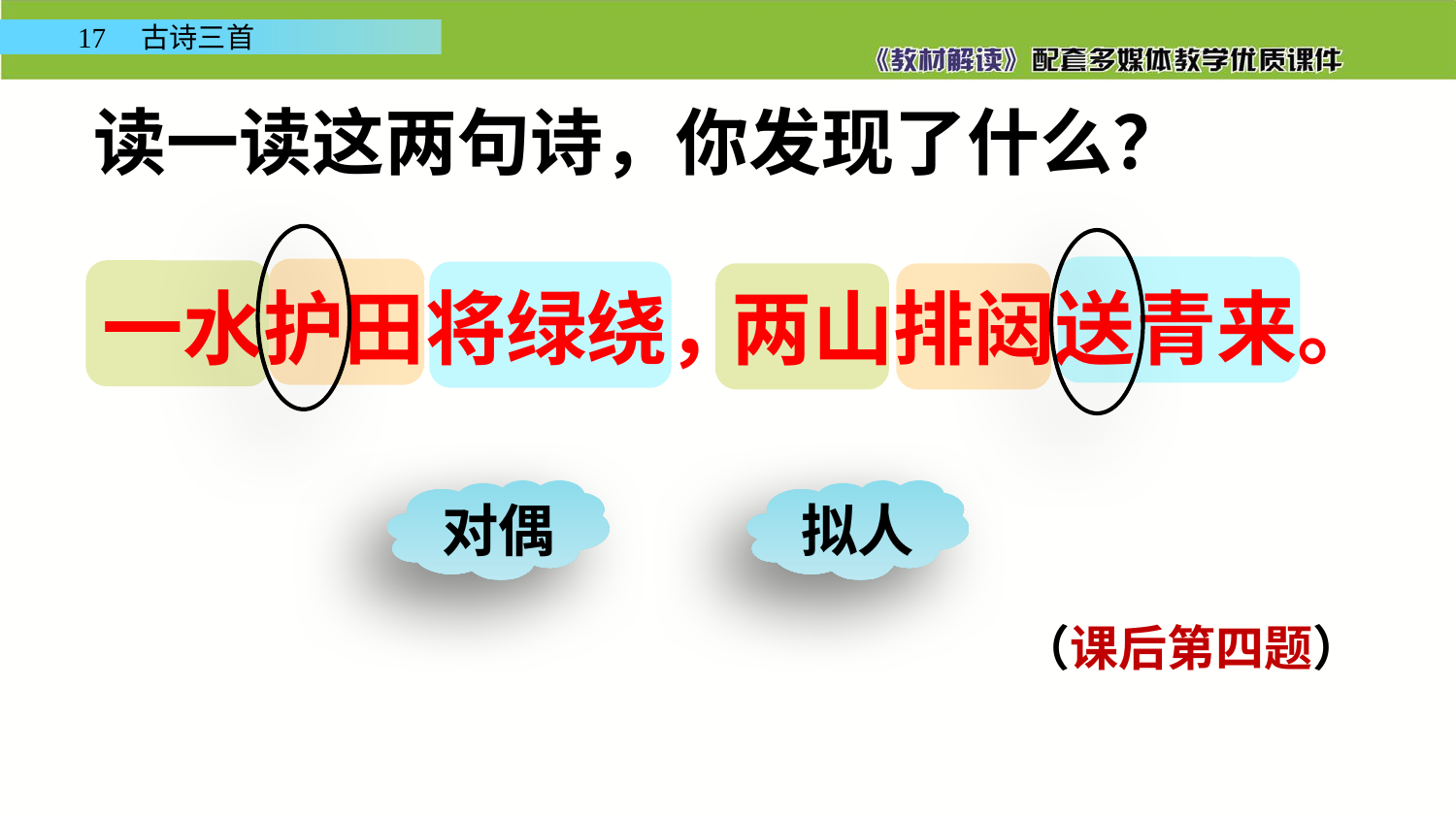

读一读这两句诗，你发现了什么？

两山排闼送青来。
一水护田将绿绕，

对偶

拟人
（课后第四题）